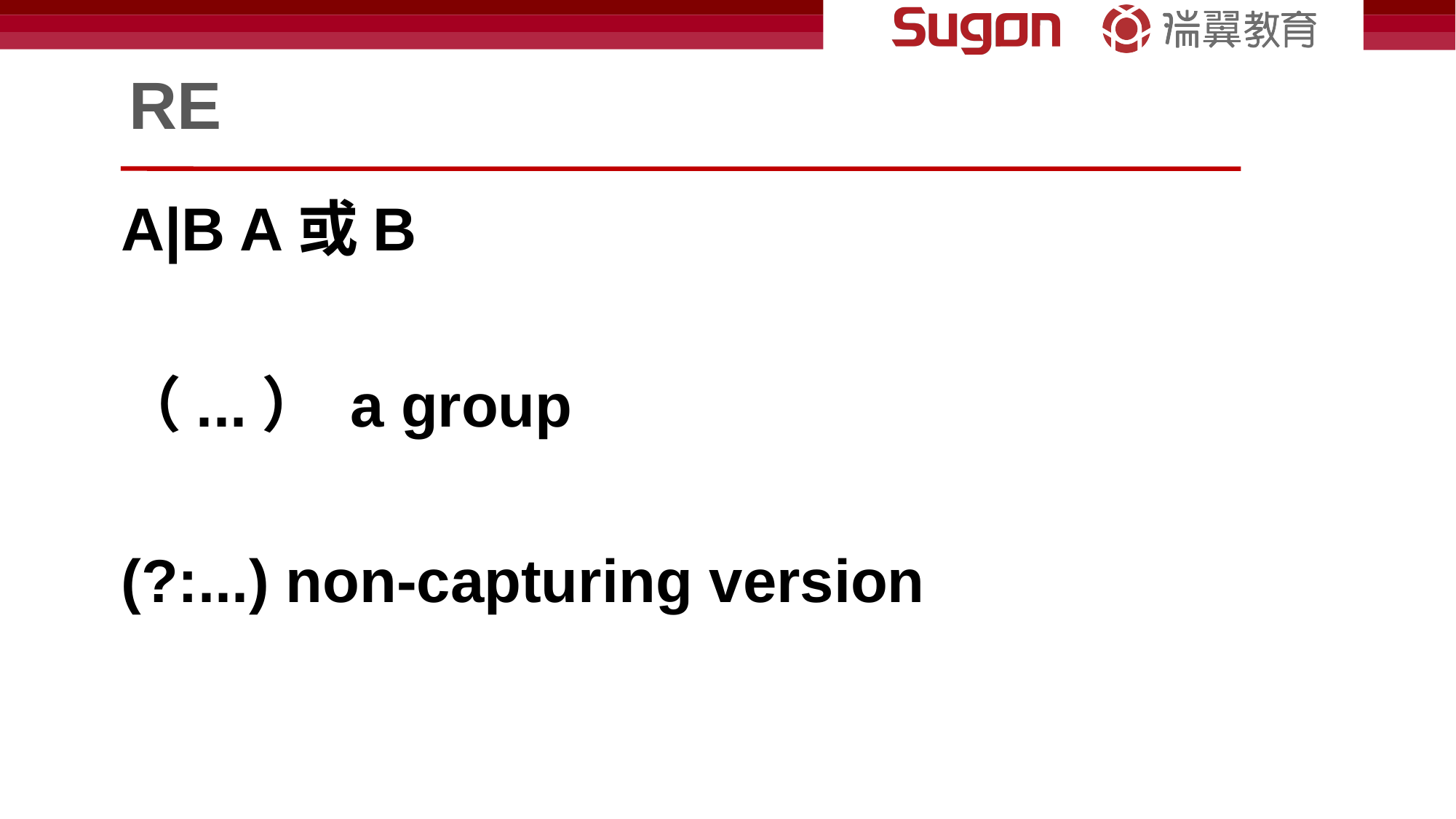

# RE
A|B A或B

（...） a group

(?:...) non-capturing version